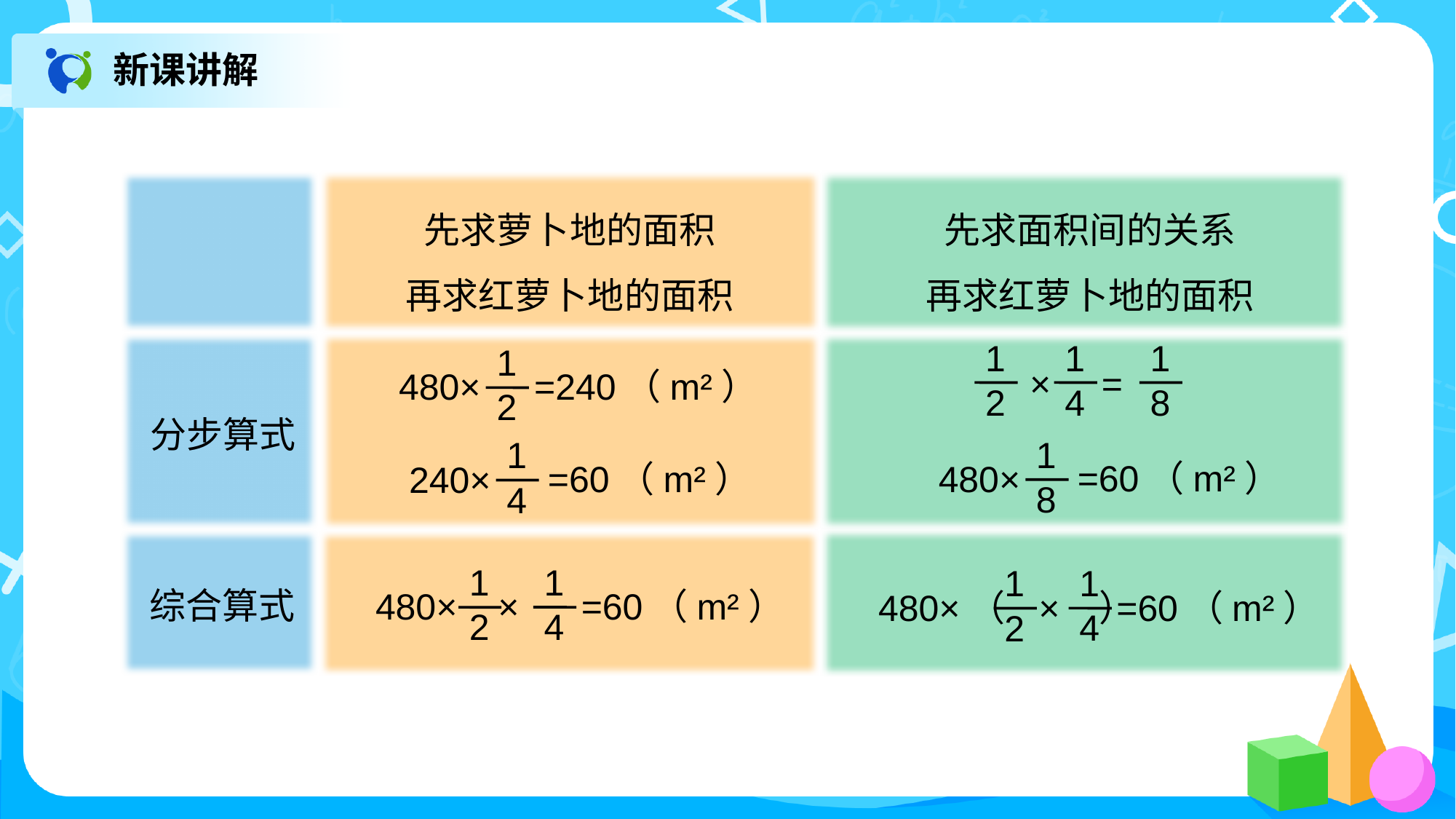

新课讲解

先求萝卜地的面积
再求红萝卜地的面积

先求面积间的关系
再求红萝卜地的面积

分步算式

1
2

480×
=240（m²）

1
2

1
4

1
8

×     =
1
8

480×
=60（m²）
1
4

240×
=60（m²）

1
4

1
2

480×（   ×   ）
=60（m²）

综合算式

1
4

1
2

480×    ×
=60（m²）